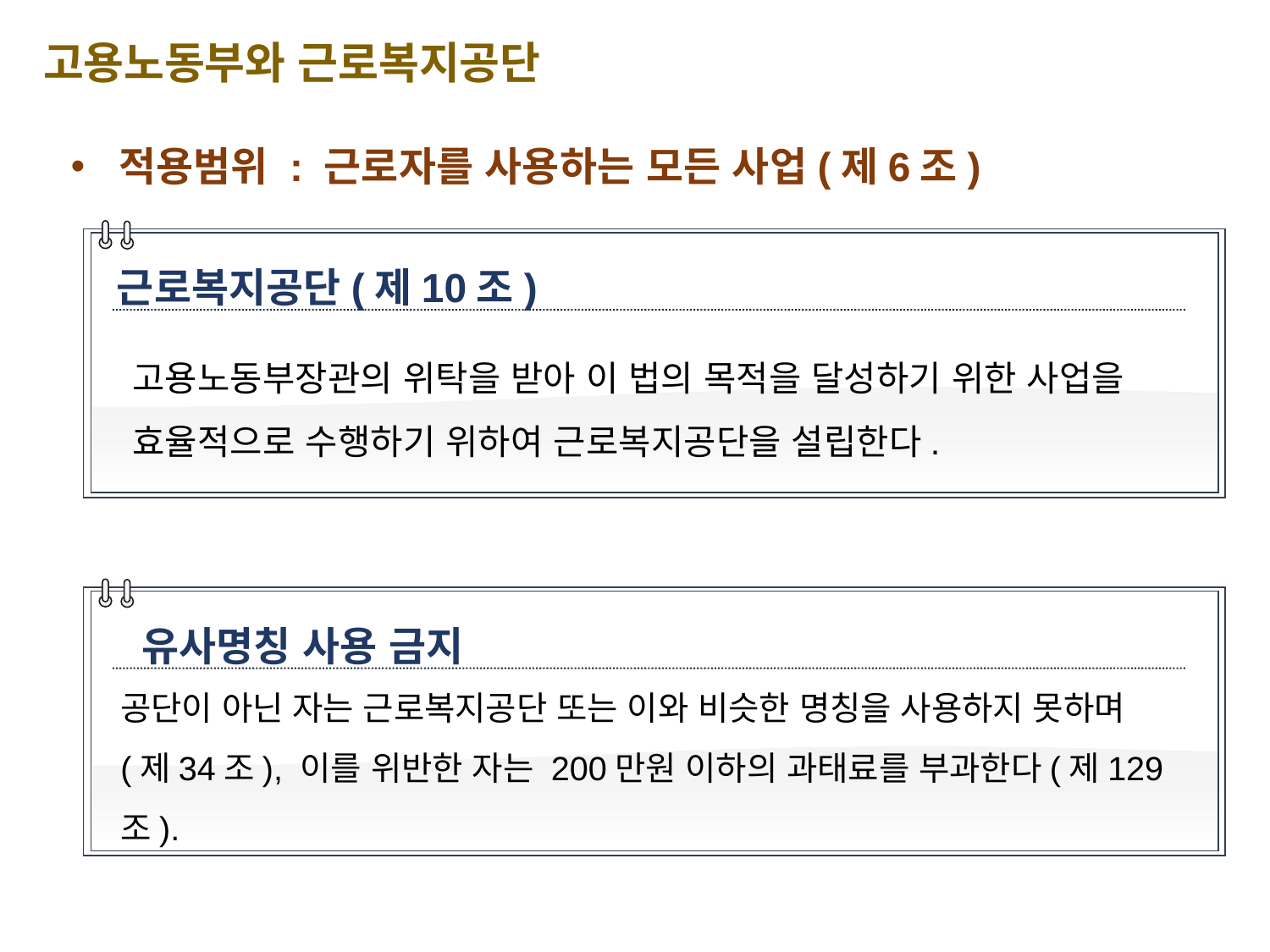

고용노동부와 근로복지공단
적용범위 : 근로자를 사용하는 모든 사업(제6조)

근로복지공단(제10조)

고용노동부장관의 위탁을 받아 이 법의 목적을 달성하기 위한 사업을 효율적으로 수행하기 위하여 근로복지공단을 설립한다.

유사명칭 사용 금지
공단이 아닌 자는 근로복지공단 또는 이와 비슷한 명칭을 사용하지 못하며 (제34조), 이를 위반한 자는 200만원 이하의 과태료를 부과한다(제129조).